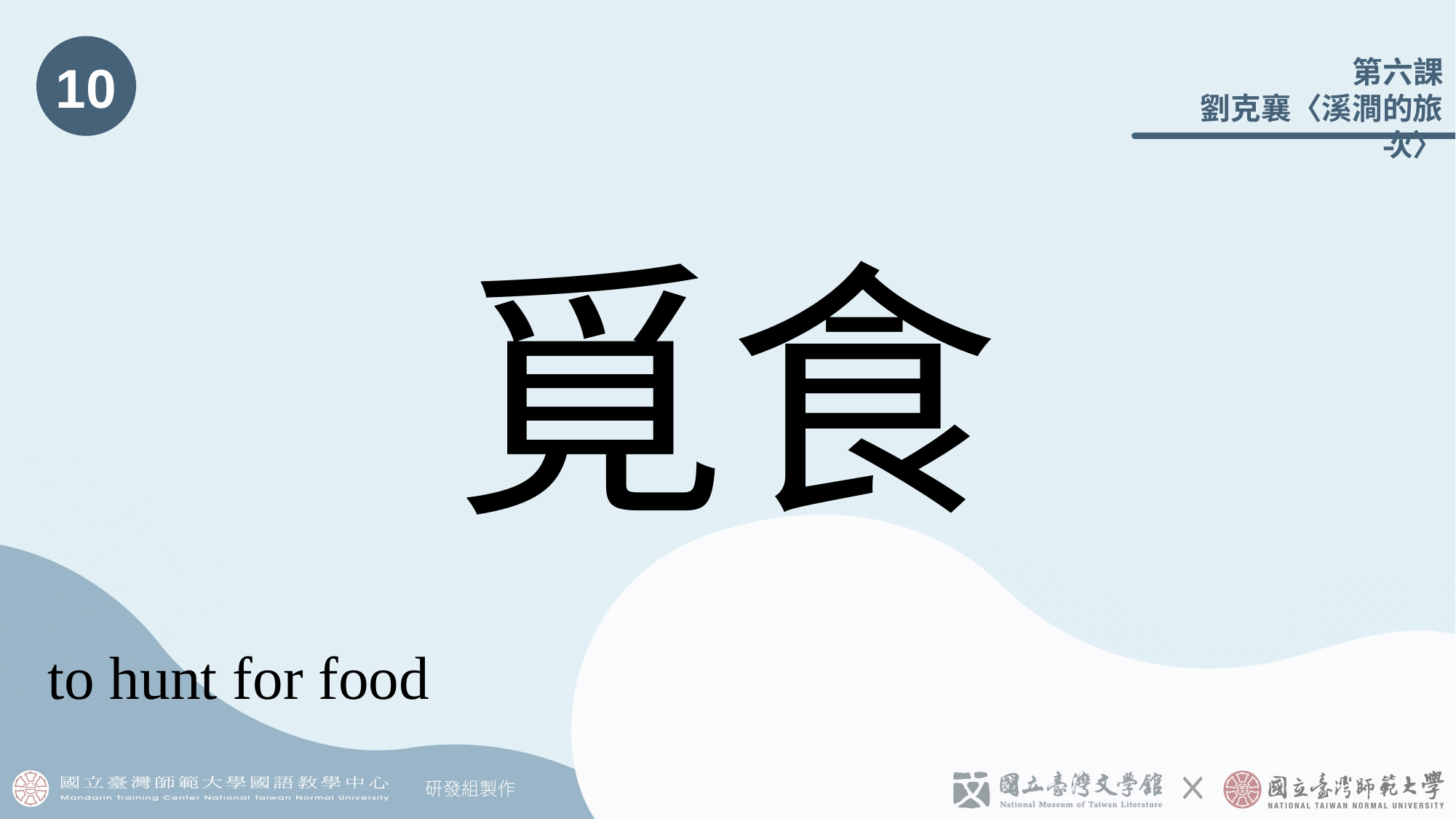

10
# 覓食
to hunt for food